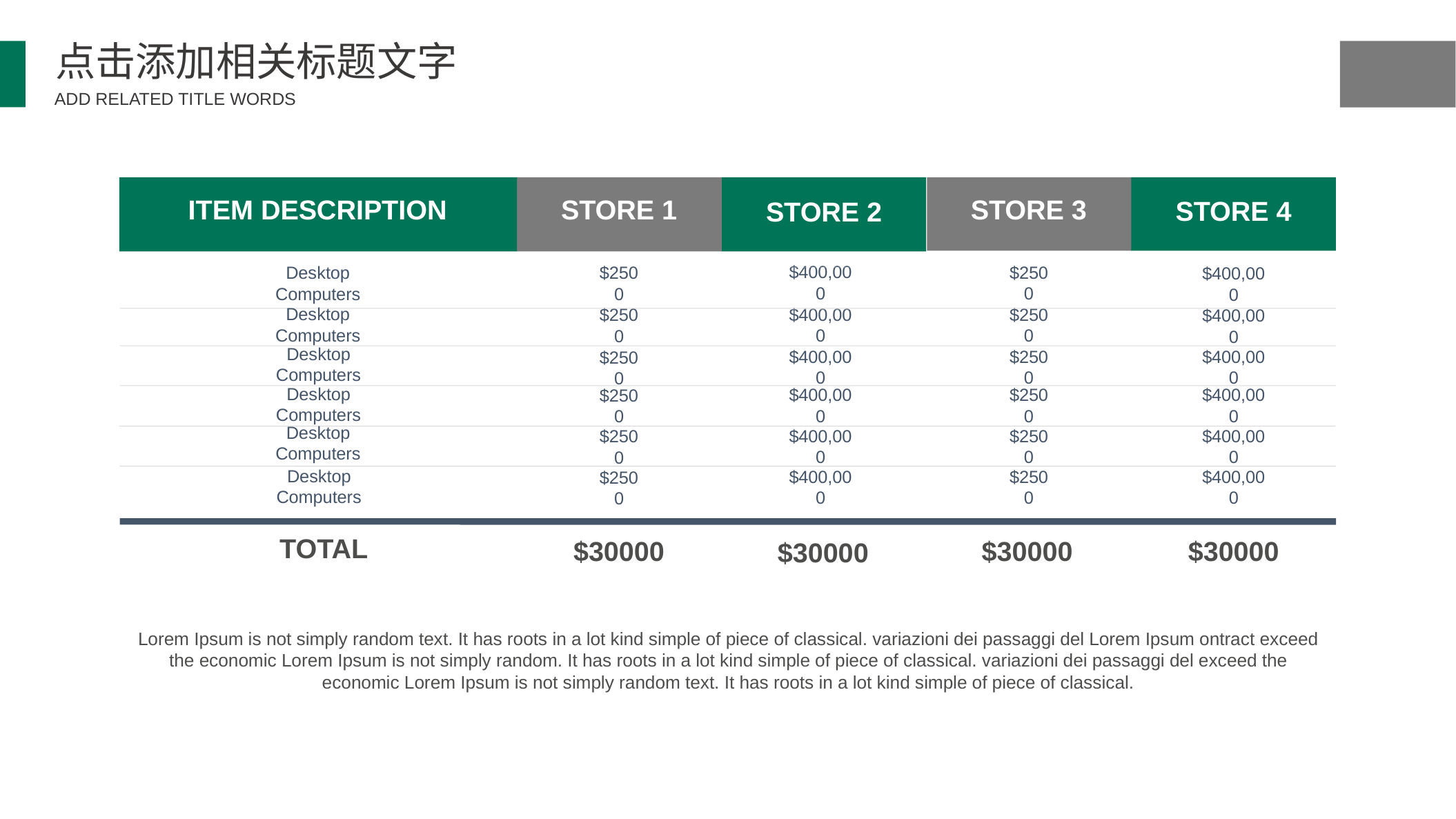

点击添加相关标题文字

ADD RELATED TITLE WORDS

ITEM DESCRIPTION
STORE 1
STORE 3
STORE 4
STORE 2

$400,000
$2500
Desktop Computers
$2500
$400,000

Desktop Computers
$400,000
$2500
$2500
$400,000

Desktop Computers
$400,000
$400,000
$2500
$2500

Desktop Computers
$400,000
$2500
$400,000
$2500

Desktop Computers
$400,000
$2500
$400,000
$2500

Desktop Computers
$400,000
$400,000
$2500
$2500

TOTAL
$30000
$30000
$30000
$30000
Lorem Ipsum is not simply random text. It has roots in a lot kind simple of piece of classical. variazioni dei passaggi del Lorem Ipsum ontract exceed the economic Lorem Ipsum is not simply random. It has roots in a lot kind simple of piece of classical. variazioni dei passaggi del exceed the economic Lorem Ipsum is not simply random text. It has roots in a lot kind simple of piece of classical.